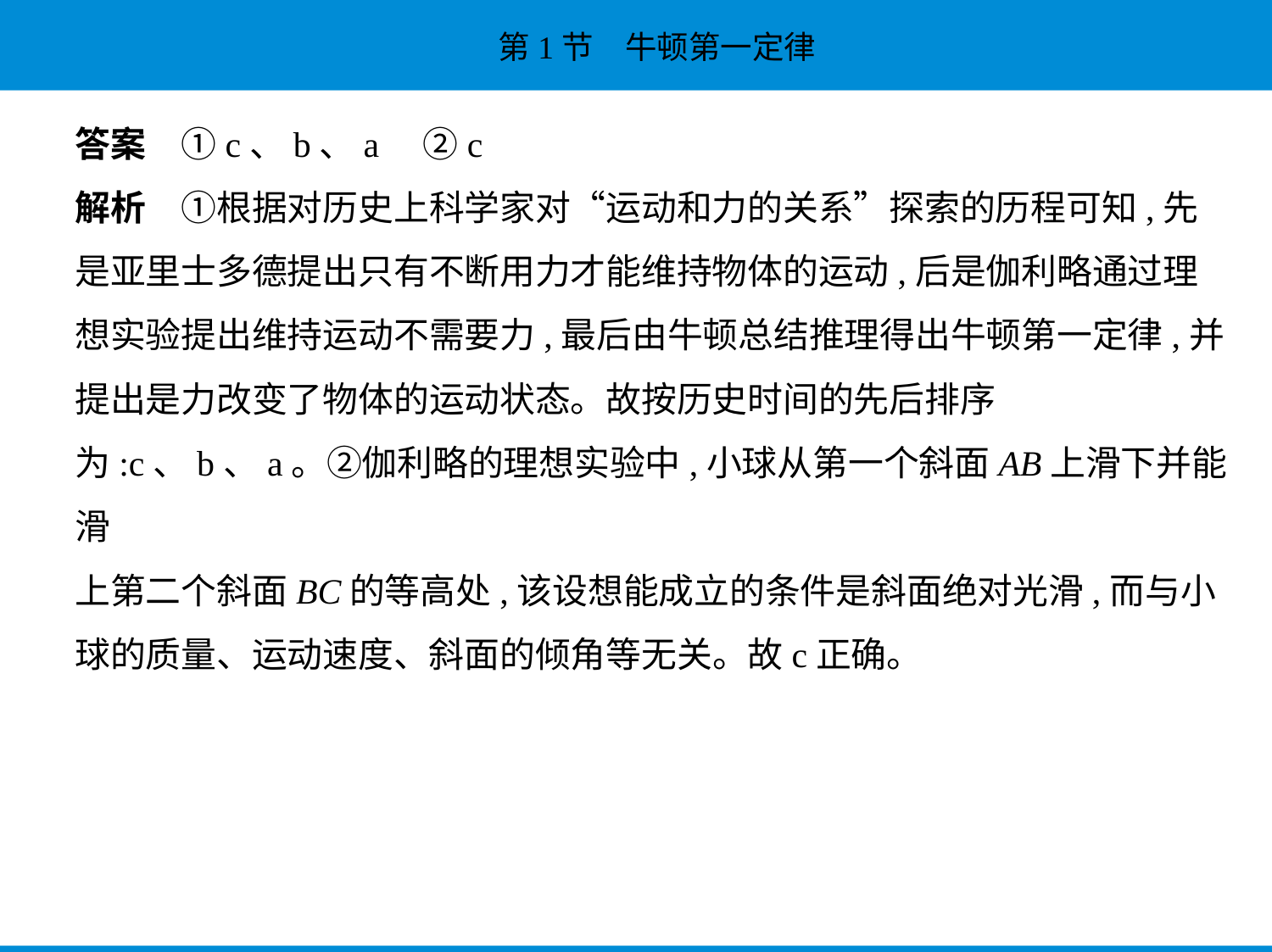

答案　①c、b、a　②c
解析　①根据对历史上科学家对“运动和力的关系”探索的历程可知,先
是亚里士多德提出只有不断用力才能维持物体的运动,后是伽利略通过理
想实验提出维持运动不需要力,最后由牛顿总结推理得出牛顿第一定律,并
提出是力改变了物体的运动状态。故按历史时间的先后排序
为:c、b、a。②伽利略的理想实验中,小球从第一个斜面AB上滑下并能滑
上第二个斜面BC的等高处,该设想能成立的条件是斜面绝对光滑,而与小
球的质量、运动速度、斜面的倾角等无关。故c正确。